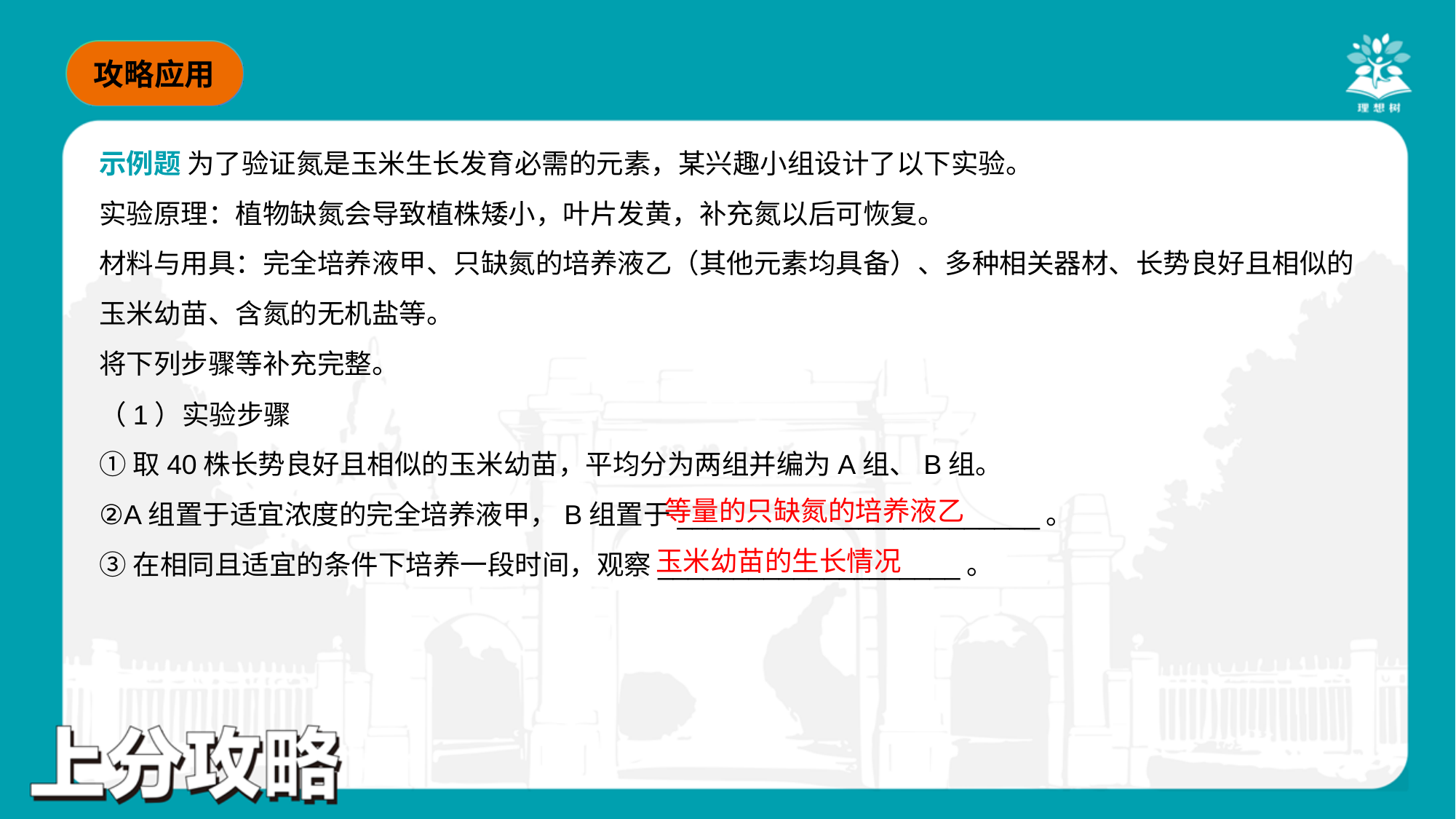

示例题 为了验证氮是玉米生长发育必需的元素，某兴趣小组设计了以下实验。
实验原理：植物缺氮会导致植株矮小，叶片发黄，补充氮以后可恢复。
材料与用具：完全培养液甲、只缺氮的培养液乙（其他元素均具备）、多种相关器材、长势良好且相似的
玉米幼苗、含氮的无机盐等。
将下列步骤等补充完整。
（1）实验步骤
①取40株长势良好且相似的玉米幼苗，平均分为两组并编为A组、B组。
②A组置于适宜浓度的完全培养液甲，B组置于________________________。
③在相同且适宜的条件下培养一段时间，观察____________________。
等量的只缺氮的培养液乙
玉米幼苗的生长情况